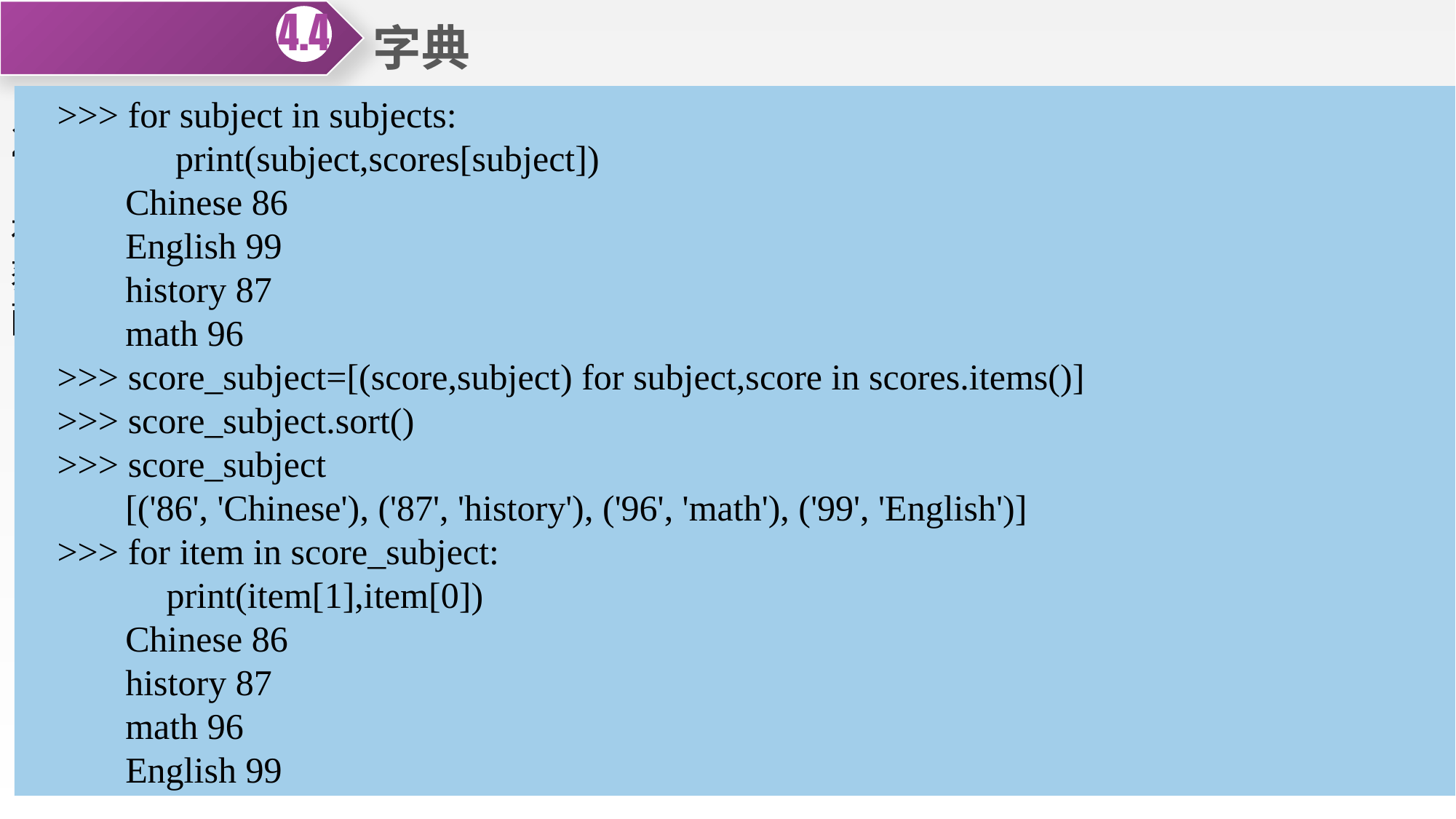

字典

4.4
2.字典排序
    字典条目的排列，从存储的角度上讲并无先后之分，但使用者总是希望字典条目在显示的时候呈现一定的有序性，此时可以使用Python内置函数sorted()进行处理，获得一个排好顺序的键的列表，该操作不会影响字典本身的显示顺序。通过for循环的配合，可以让字典按键或值的顺序显示条目。
    例如：
>>> for subject in subjects:
             print(subject,scores[subject])
    Chinese 86
    English 99
    history 87
    math 96
>>> score_subject=[(score,subject) for subject,score in scores.items()]
>>> score_subject.sort()
>>> score_subject
    [('86', 'Chinese'), ('87', 'history'), ('96', 'math'), ('99', 'English')]
>>> for item in score_subject:
            print(item[1],item[0])
    Chinese 86
    history 87
    math 96
    English 99
>>> subjects=sorted(scores)
>>> subjects
['Chinese', 'English', 'history', 'math']
>>> scores
{'English': '99', 'history': '87', 'math': '96', 'Chinese': '86'}